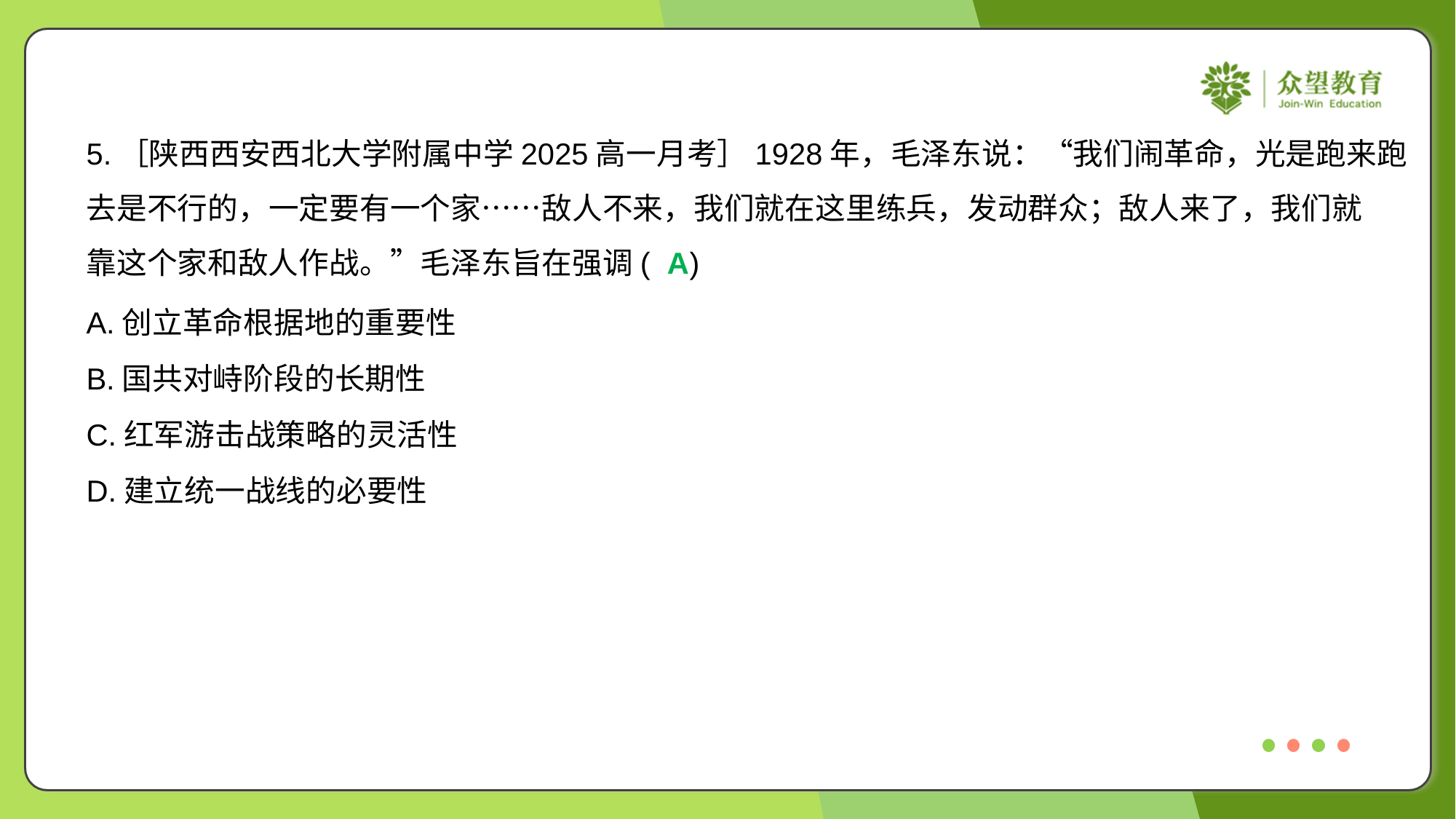

5.［陕西西安西北大学附属中学2025高一月考］1928年，毛泽东说：“我们闹革命，光是跑来跑
去是不行的，一定要有一个家……敌人不来，我们就在这里练兵，发动群众；敌人来了，我们就
靠这个家和敌人作战。”毛泽东旨在强调(     )
A
A.创立革命根据地的重要性
B.国共对峙阶段的长期性
C.红军游击战策略的灵活性
D.建立统一战线的必要性